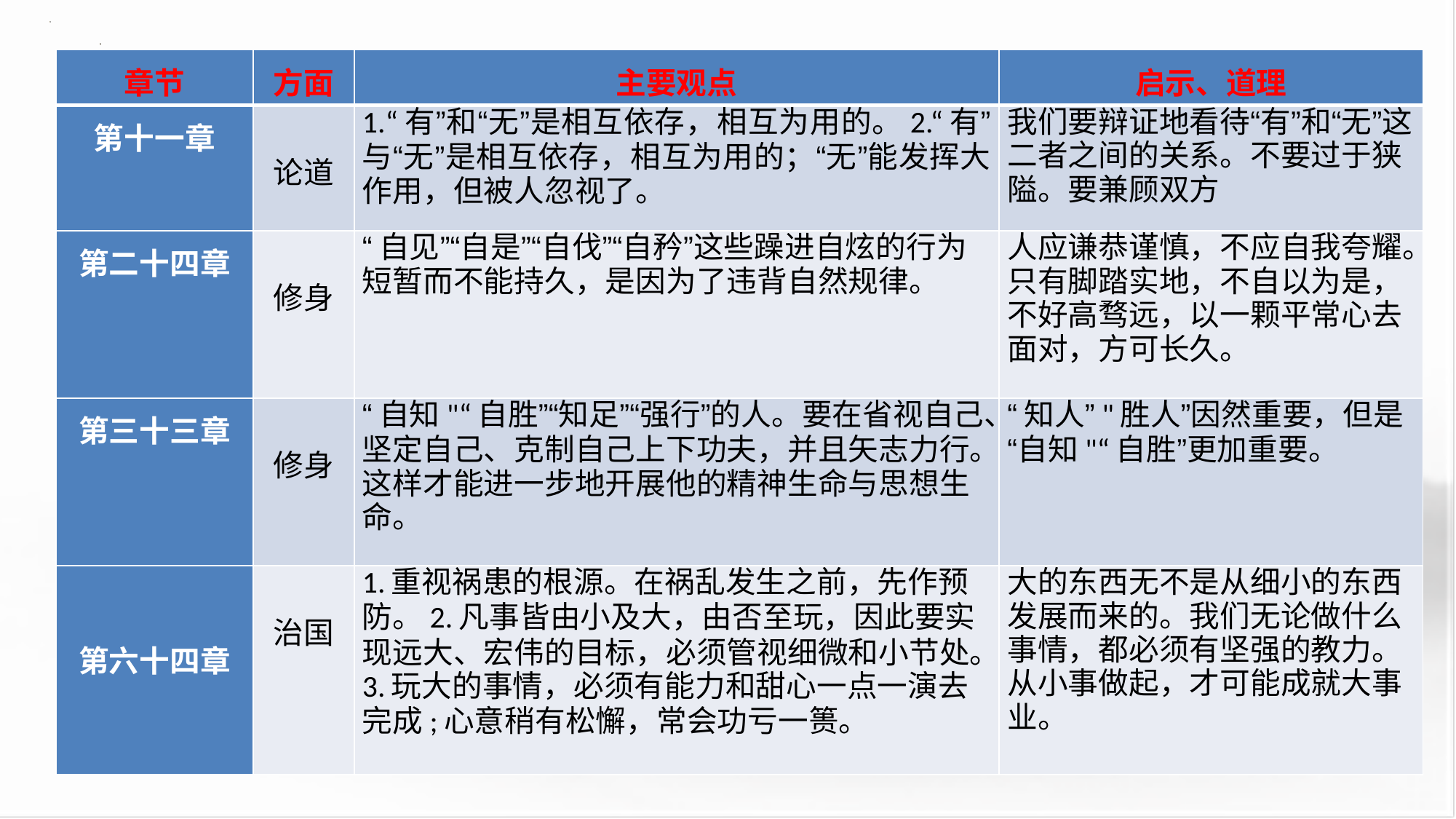

| 章节 | 方面 | 主要观点 | 启示、道理 |
| --- | --- | --- | --- |
| 第十一章 | 论道 | 1.“有”和“无”是相互依存，相互为用的。2.“有”与“无”是相互依存，相互为用的；“无”能发挥大作用，但被人忽视了。 | 我们要辩证地看待“有”和“无”这二者之间的关系。不要过于狭隘。要兼顾双方 |
| 第二十四章 | 修身 | “自见”“自是”“自伐”“自矜”这些躁进自炫的行为短暂而不能持久，是因为了违背自然规律。 | 人应谦恭谨慎，不应自我夸耀。只有脚踏实地，不自以为是，不好高骛远，以一颗平常心去面对，方可长久。 |
| 第三十三章 | 修身 | “自知"“自胜”“知足”“强行”的人。要在省视自己、坚定自己、克制自己上下功夫，并且矢志力行。这样才能进一步地开展他的精神生命与思想生命。 | “知人”"胜人”因然重要，但是“自知"“自胜”更加重要。 |
| 第六十四章 | 治国 | 1.重视祸患的根源。在祸乱发生之前，先作预防。2.凡事皆由小及大，由否至玩，因此要实现远大、宏伟的目标，必须管视细微和小节处。3.玩大的事情，必须有能力和甜心一点一演去完成;心意稍有松懈，常会功亏一篑。 | 大的东西无不是从细小的东西发展而来的。我们无论做什么事情，都必须有坚强的教力。从小事做起，才可能成就大事业。 |